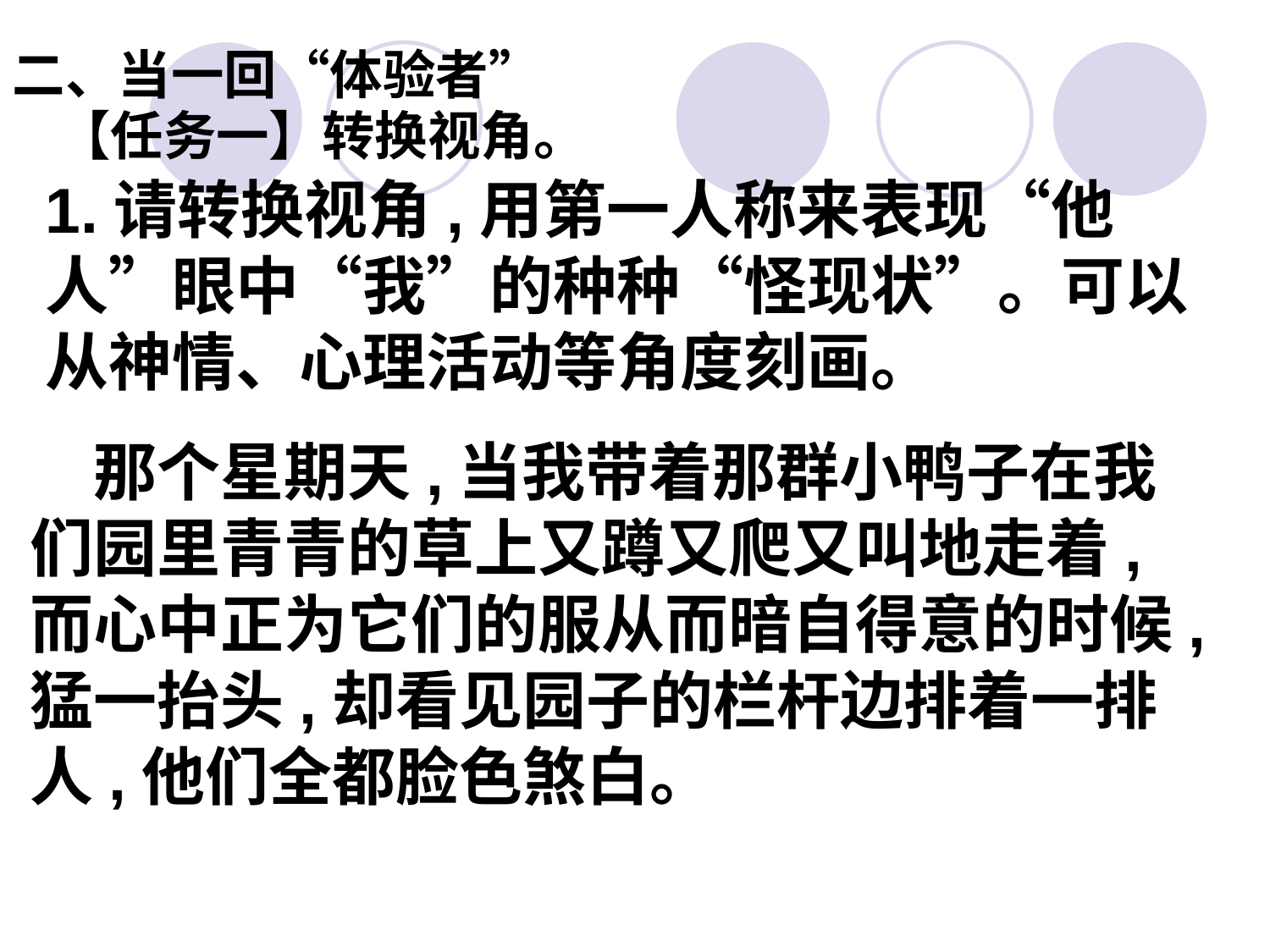

二、当一回“体验者”
【任务一】转换视角。
1.请转换视角,用第一人称来表现“他人”眼中“我”的种种“怪现状”。可以从神情、心理活动等角度刻画。
    那个星期天,当我带着那群小鸭子在我们园里青青的草上又蹲又爬又叫地走着,而心中正为它们的服从而暗自得意的时候,猛一抬头,却看见园子的栏杆边排着一排人,他们全都脸色煞白。